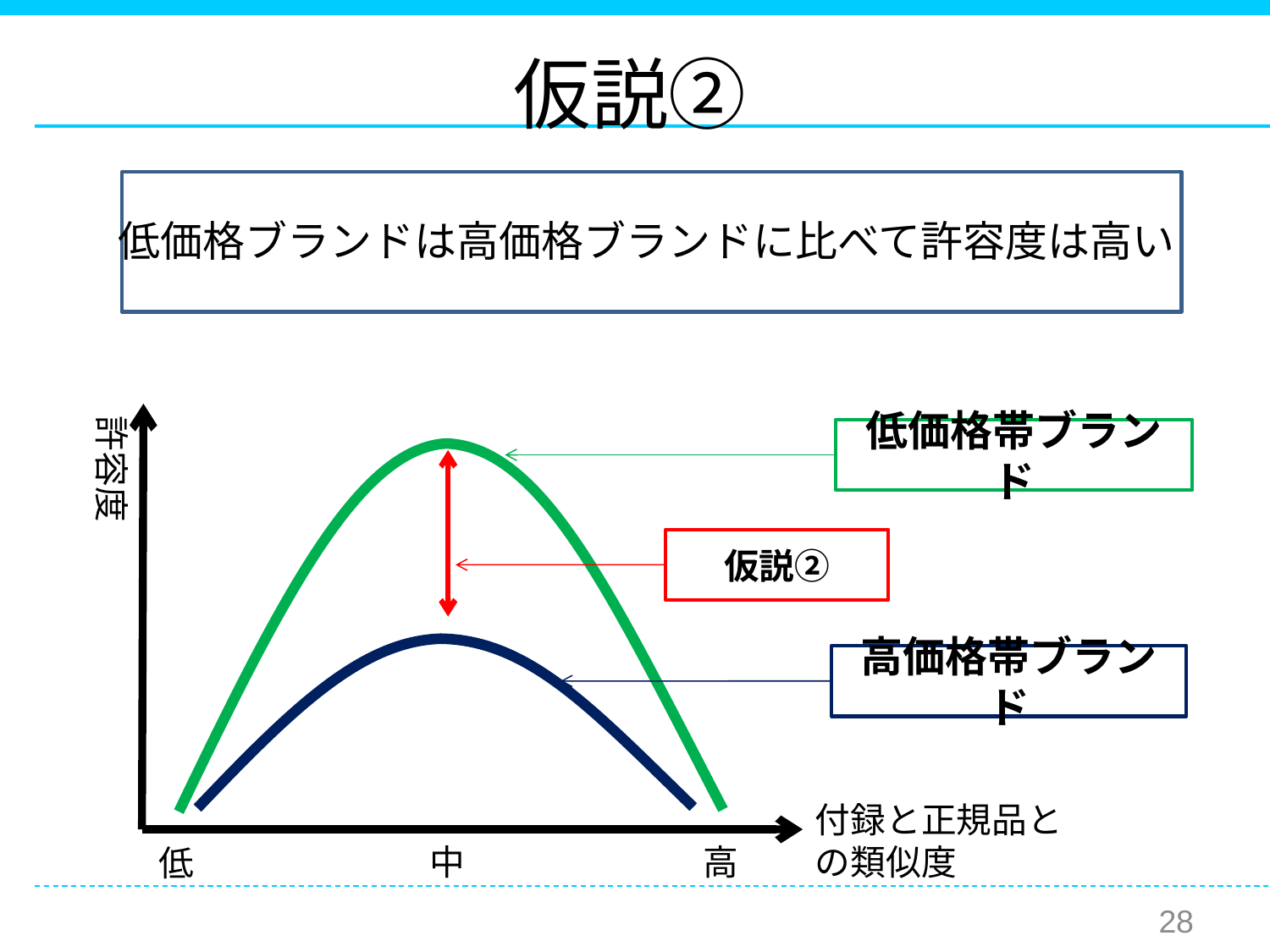

# 仮説②

低価格ブランドは高価格ブランドに比べて許容度は高い
許容度
付録と正規品との類似度
中
高
低
低価格帯ブランド

高価格帯ブランド
仮説②
28